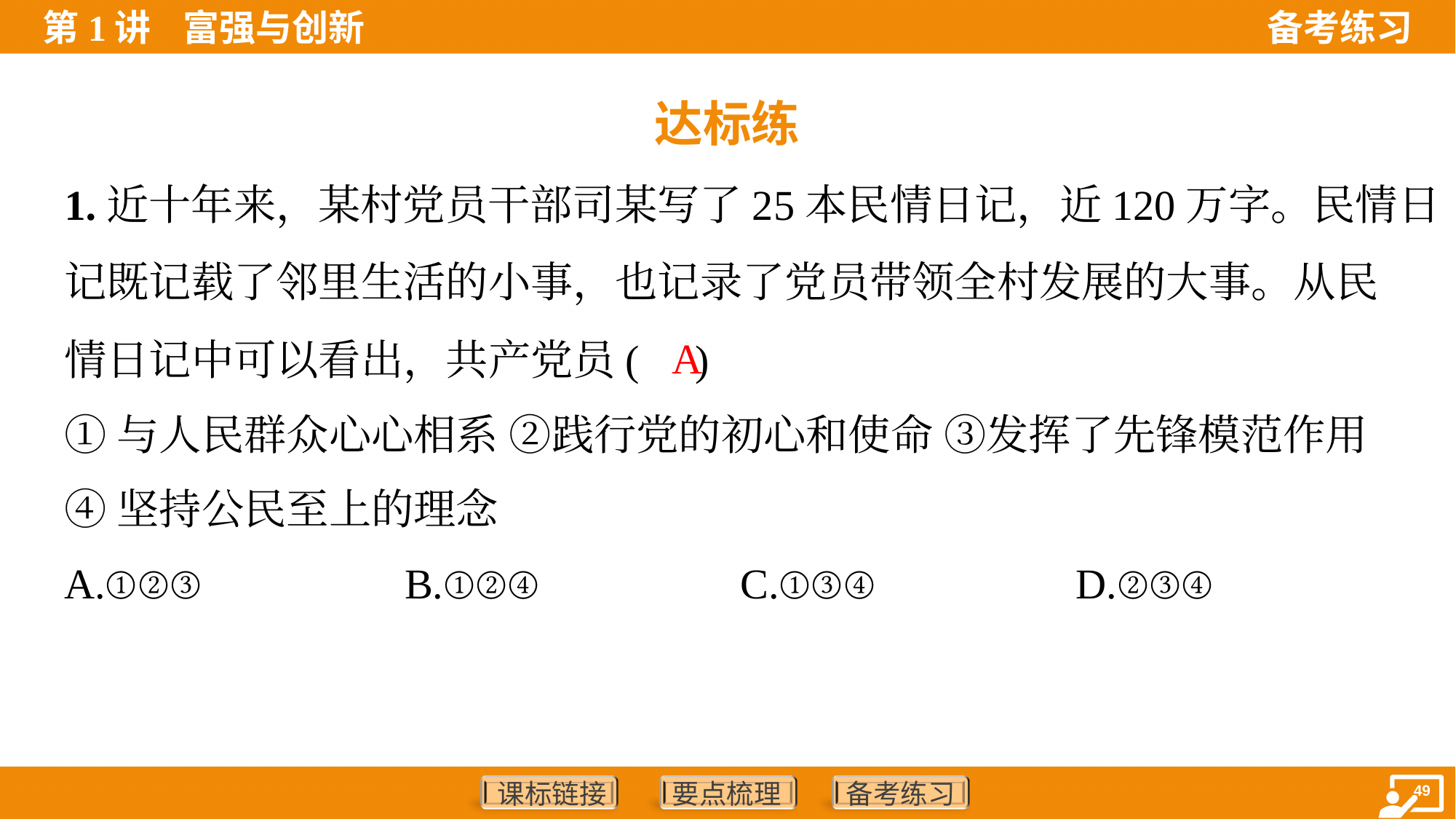

达标练
1.近十年来，某村党员干部司某写了25本民情日记，近120万字。民情日
记既记载了邻里生活的小事，也记录了党员带领全村发展的大事。从民
情日记中可以看出，共产党员(     )
A
①与人民群众心心相系 ②践行党的初心和使命 ③发挥了先锋模范作用
④坚持公民至上的理念
A.①②③	B.①②④	C.①③④	D.②③④